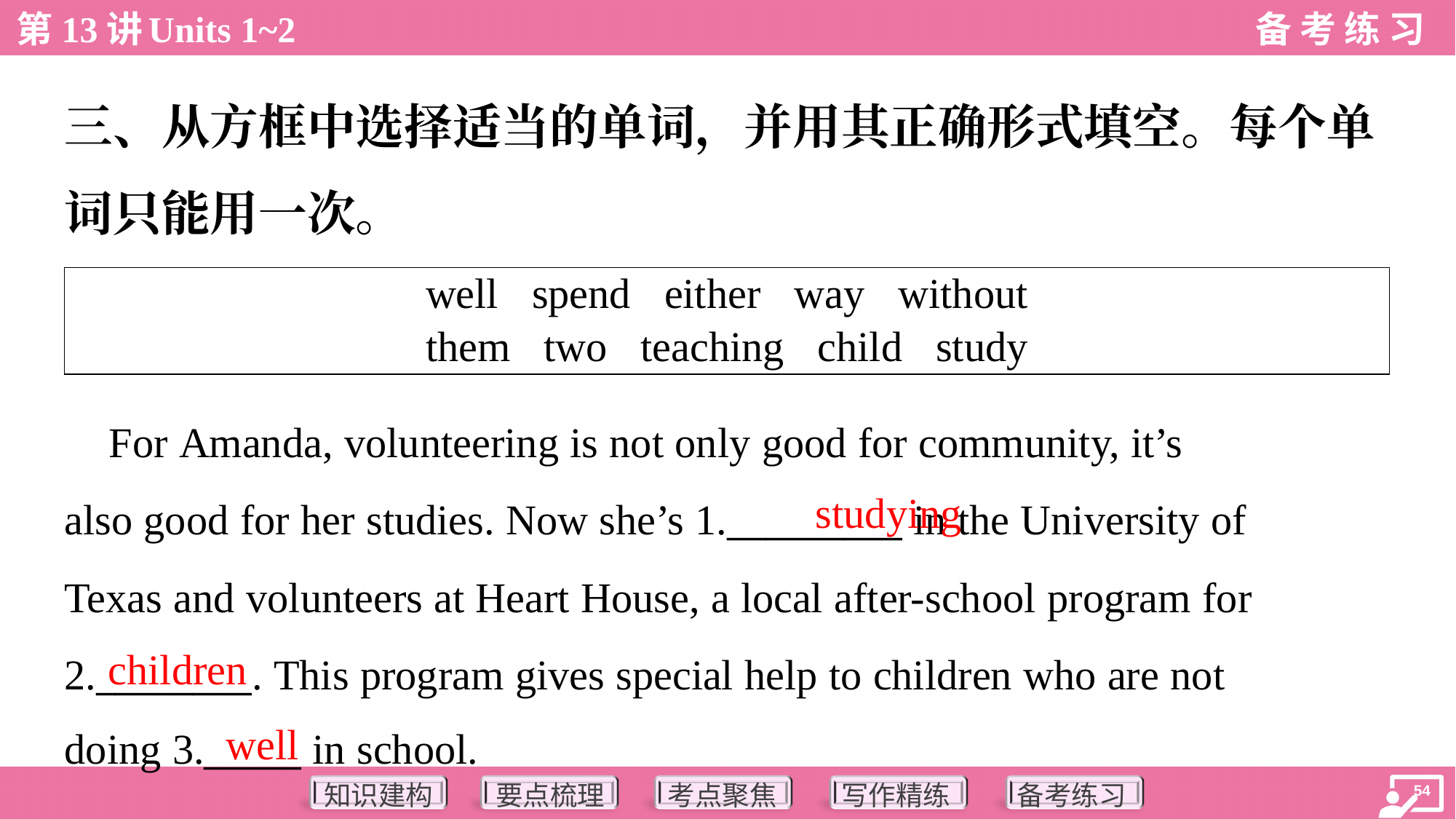

三、从方框中选择适当的单词，并用其正确形式填空。每个单
词只能用一次。
| well spend either way without them two teaching child study |
| --- |
    For Amanda, volunteering is not only good for community, it’s
also good for her studies. Now she’s 1._________ in the University of
Texas and volunteers at Heart House, a local after-school program for
2.________. This program gives special help to children who are not
doing 3._____ in school.
studying
children
well